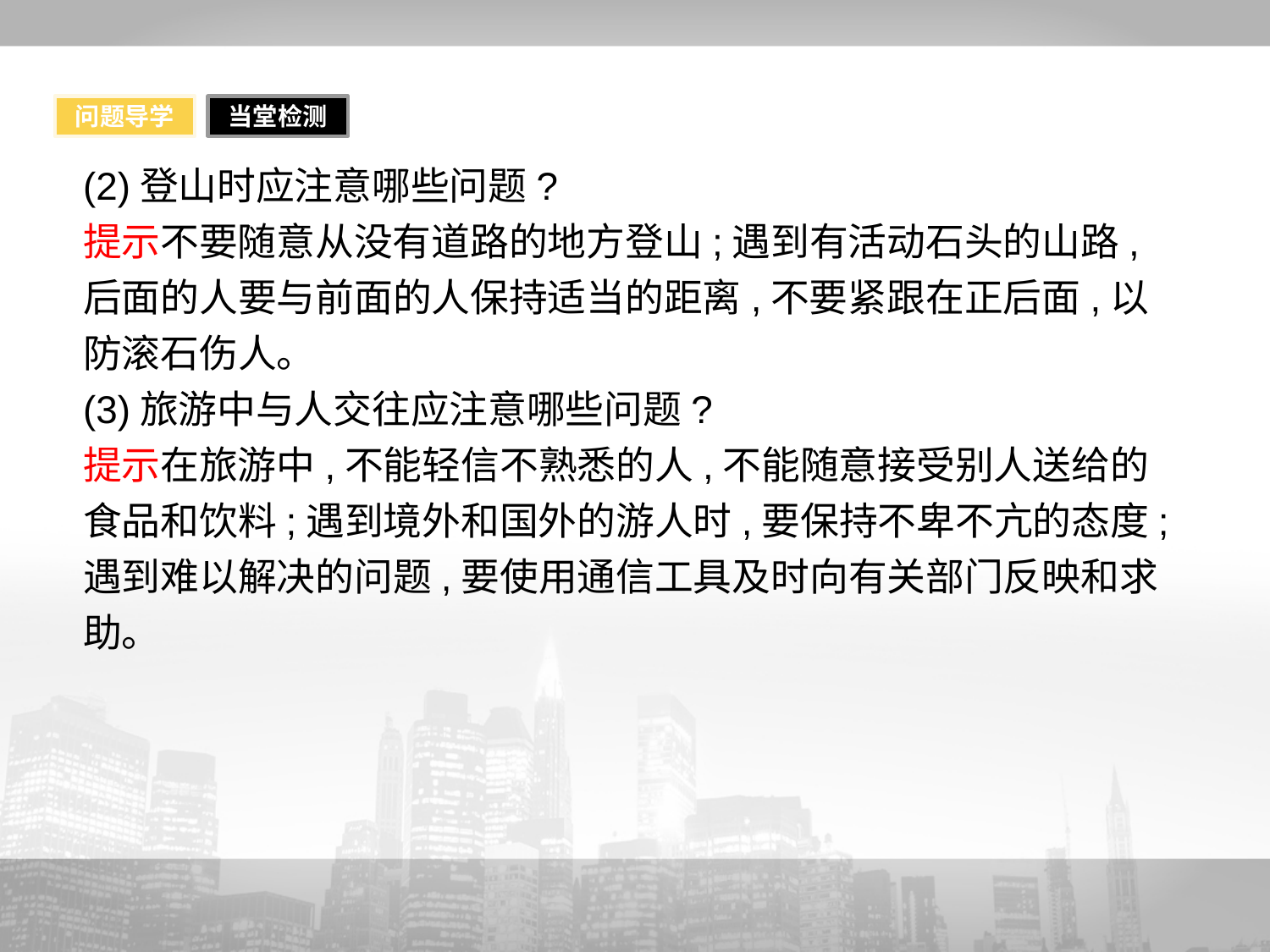

问题导学
当堂检测
(2)登山时应注意哪些问题?
提示不要随意从没有道路的地方登山;遇到有活动石头的山路,后面的人要与前面的人保持适当的距离,不要紧跟在正后面,以防滚石伤人。
(3)旅游中与人交往应注意哪些问题?
提示在旅游中,不能轻信不熟悉的人,不能随意接受别人送给的食品和饮料;遇到境外和国外的游人时,要保持不卑不亢的态度;遇到难以解决的问题,要使用通信工具及时向有关部门反映和求助。